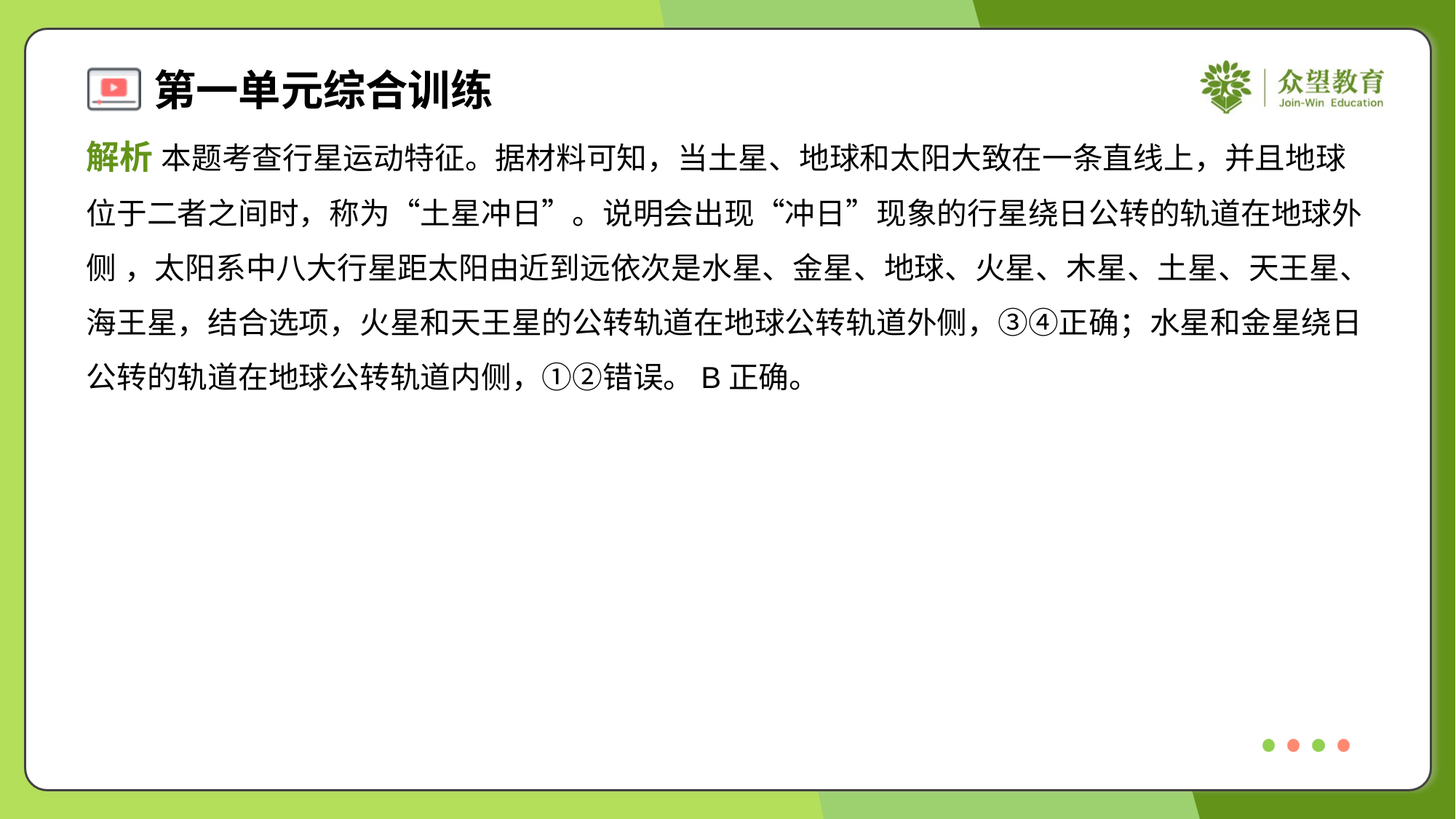

解析 本题考查行星运动特征。据材料可知，当土星、地球和太阳大致在一条直线上，并且地球
位于二者之间时，称为“土星冲日”。说明会出现“冲日”现象的行星绕日公转的轨道在地球外
侧 ，太阳系中八大行星距太阳由近到远依次是水星、金星、地球、火星、木星、土星、天王星、
海王星，结合选项，火星和天王星的公转轨道在地球公转轨道外侧，③④正确；水星和金星绕日
公转的轨道在地球公转轨道内侧，①②错误。B正确。